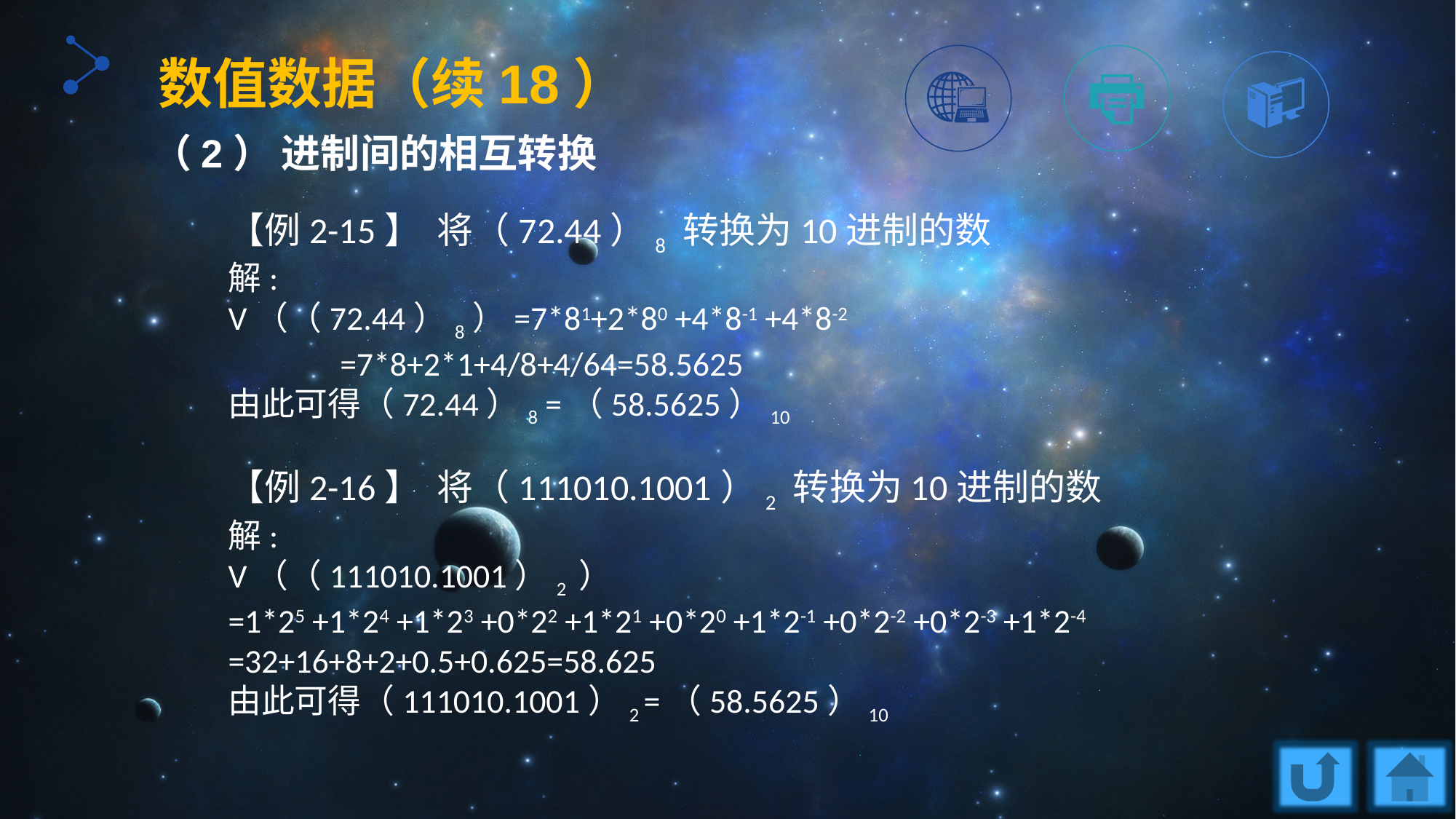

数值数据（续18）

（2） 进制间的相互转换
【例2-15】  将（72.44）8 转换为10进制的数
解:
V（（72.44）8）=7*81+2*80 +4*8-1 +4*8-2
               =7*8+2*1+4/8+4/64=58.5625
由此可得（72.44）8 =（58.5625）10

【例2-16】  将（111010.1001）2 转换为10进制的数
解:
V（（111010.1001）2 ）
=1*25 +1*24 +1*23 +0*22 +1*21 +0*20 +1*2-1 +0*2-2 +0*2-3 +1*2-4
=32+16+8+2+0.5+0.625=58.625
由此可得（111010.1001）2 =（58.5625）10